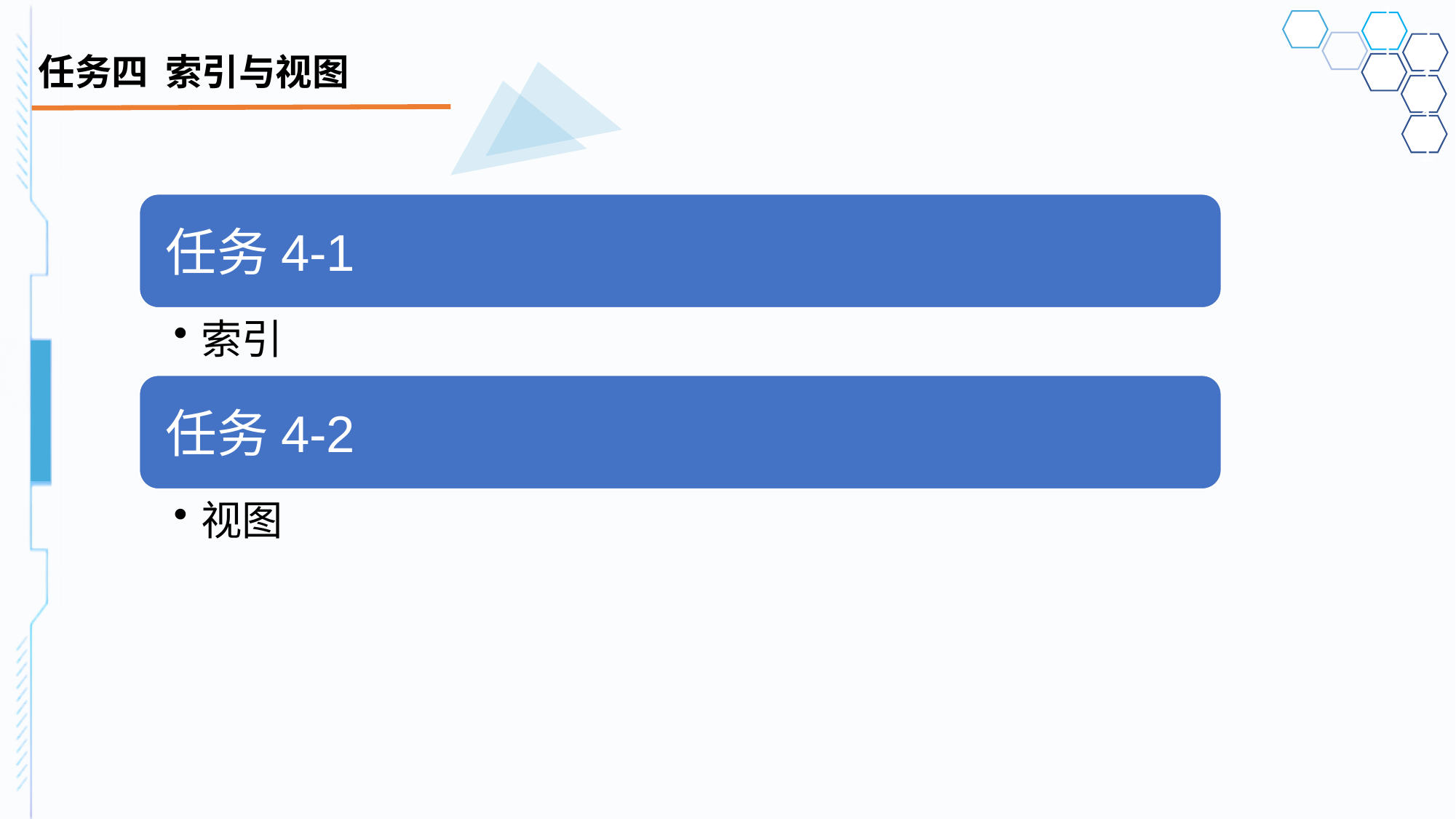

# 任务四  索引与视图

任务4-1
索引
任务4-2
视图